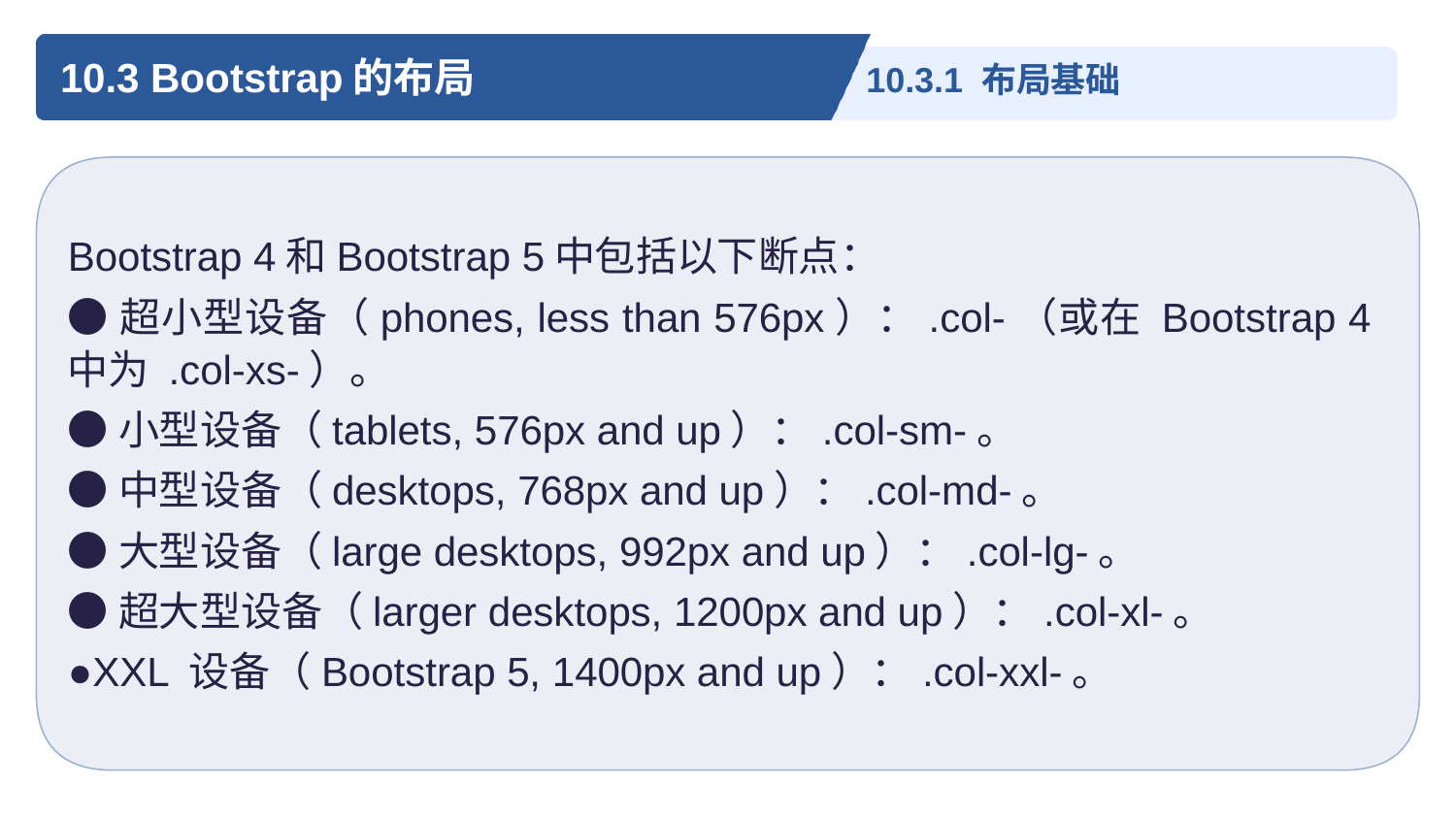

10.3 Bootstrap的布局
10.3.1 布局基础

Bootstrap 4和Bootstrap 5中包括以下断点：
●超小型设备（phones, less than 576px）：.col-（或在 Bootstrap 4 中为 .col-xs-）。
●小型设备（tablets, 576px and up）：.col-sm-。
●中型设备（desktops, 768px and up）：.col-md-。
●大型设备（large desktops, 992px and up）：.col-lg-。
●超大型设备（larger desktops, 1200px and up）：.col-xl-。
●XXL 设备（Bootstrap 5, 1400px and up）：.col-xxl-。